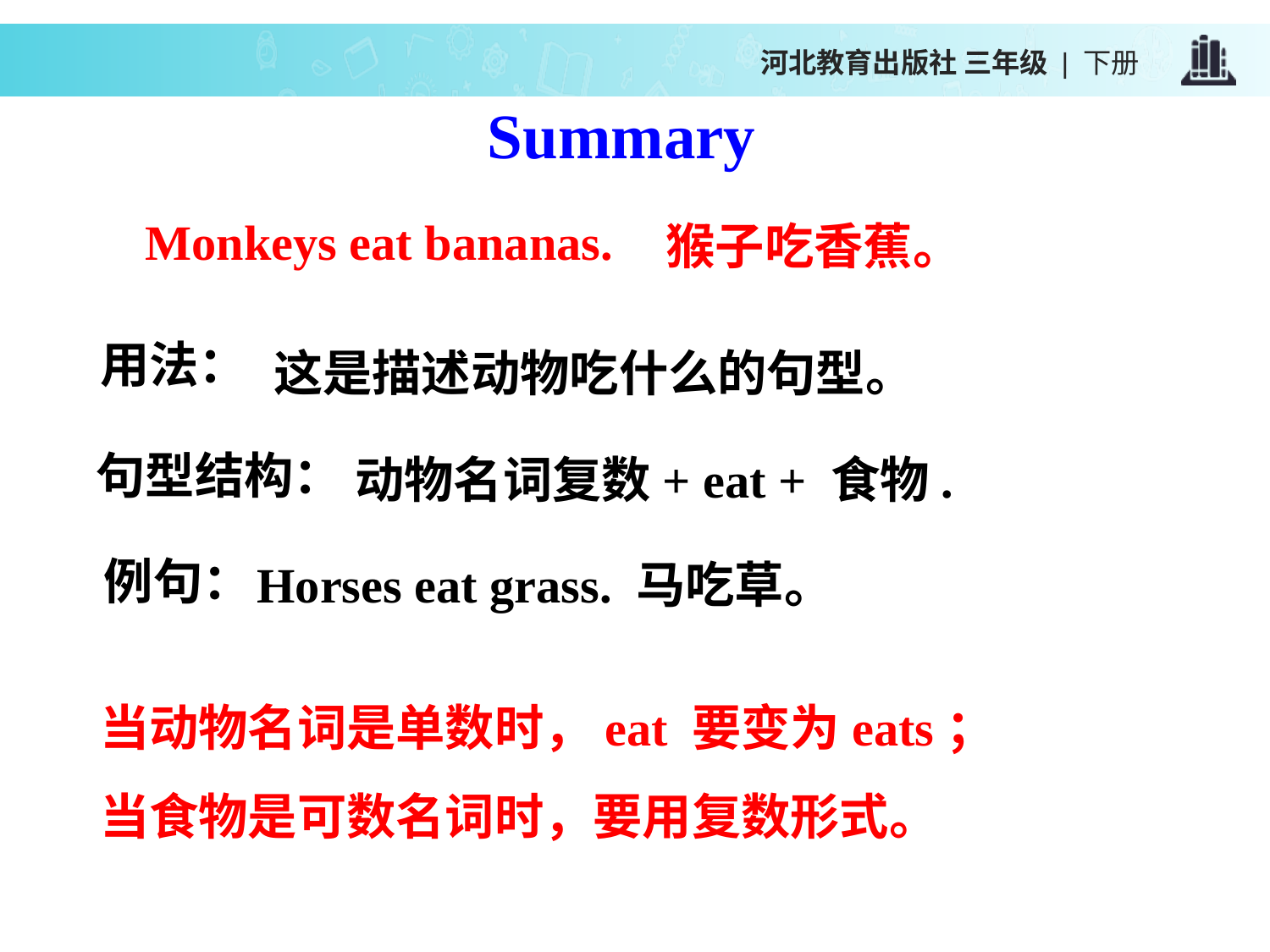

河北教育出版社 三年级 | 下册
Summary
Monkeys eat bananas.
猴子吃香蕉。
这是描述动物吃什么的句型。
用法：
动物名词复数+ eat + 食物.
句型结构：
Horses eat grass. 马吃草。
例句：
当动物名词是单数时，eat 要变为eats；
当食物是可数名词时，要用复数形式。